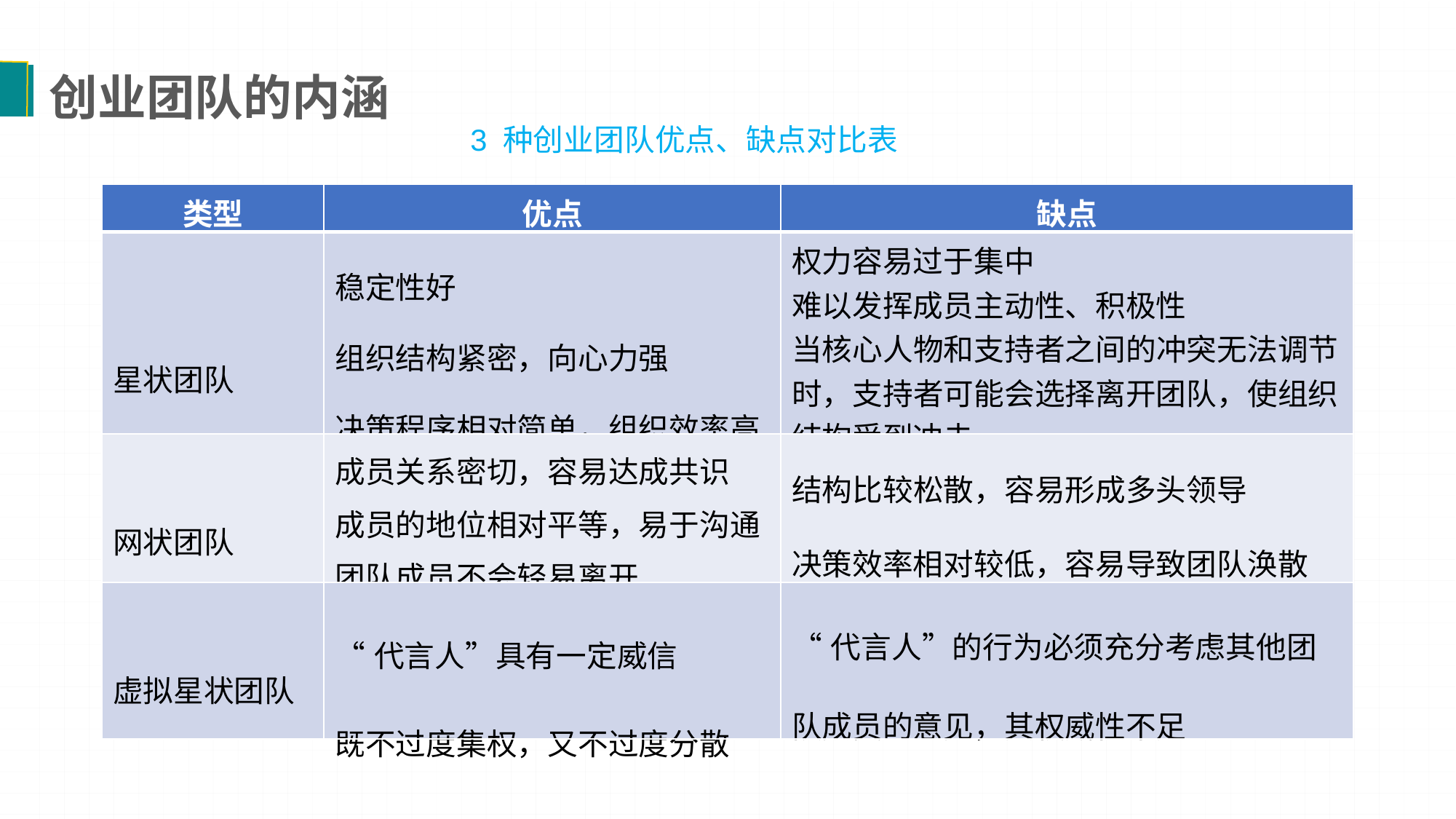

创业团队的内涵

3 种创业团队优点、缺点对比表
| 类型 | 优点 | 缺点 |
| --- | --- | --- |
| 星状团队 | 稳定性好 组织结构紧密，向心力强 决策程序相对简单，组织效率高 | 权力容易过于集中 难以发挥成员主动性、积极性 当核心人物和支持者之间的冲突无法调节时，支持者可能会选择离开团队，使组织结构受到冲击 |
| 网状团队 | 成员关系密切，容易达成共识 成员的地位相对平等，易于沟通 团队成员不会轻易离开 | 结构比较松散，容易形成多头领导 决策效率相对较低，容易导致团队涣散 |
| 虚拟星状团队 | “代言人”具有一定威信 既不过度集权，又不过度分散 | “代言人”的行为必须充分考虑其他团队成员的意见，其权威性不足 |